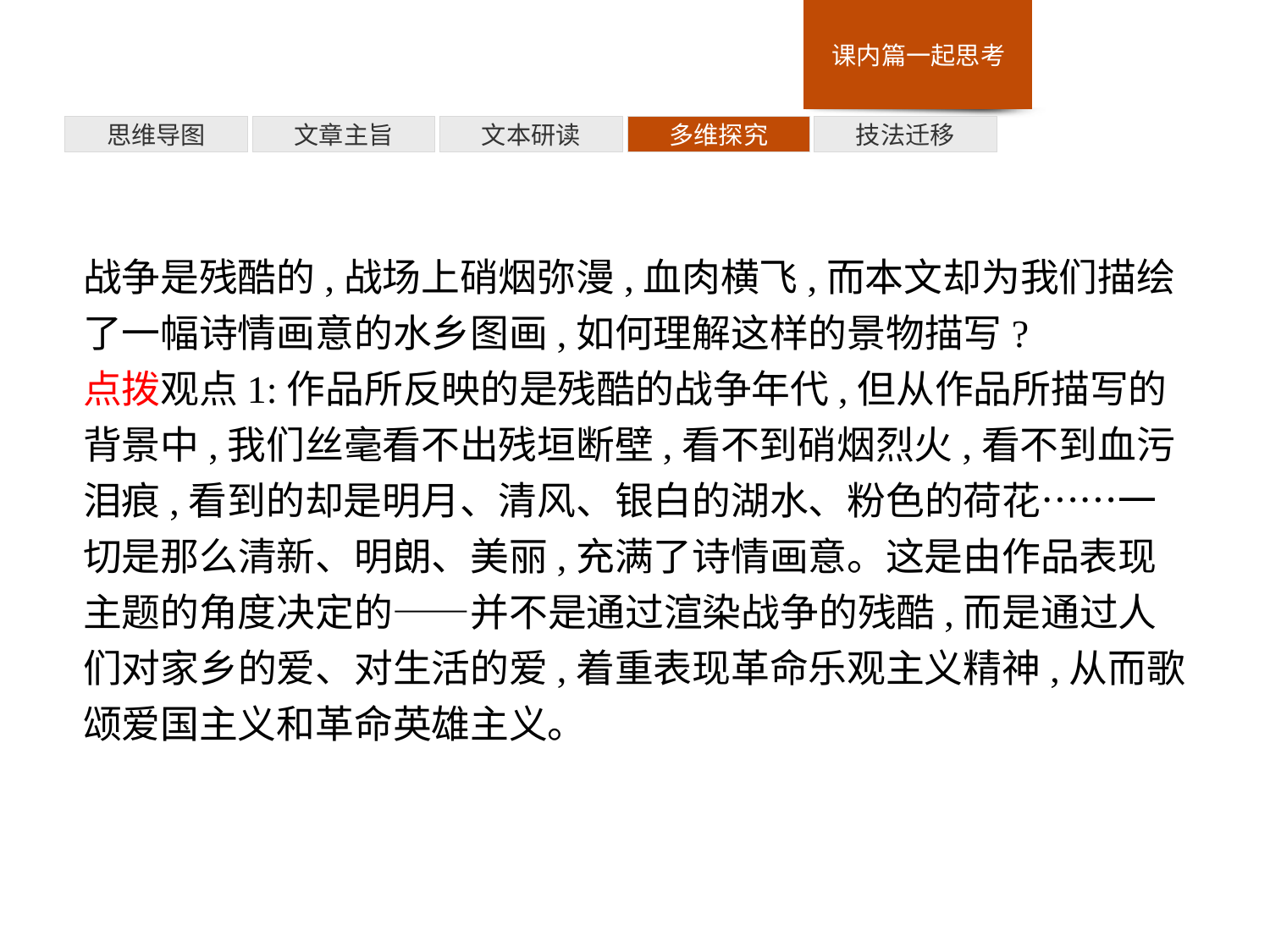

多维探究
思维导图
文章主旨
文本研读
技法迁移
战争是残酷的,战场上硝烟弥漫,血肉横飞,而本文却为我们描绘了一幅诗情画意的水乡图画,如何理解这样的景物描写?
点拨观点1:作品所反映的是残酷的战争年代,但从作品所描写的背景中,我们丝毫看不出残垣断壁,看不到硝烟烈火,看不到血污泪痕,看到的却是明月、清风、银白的湖水、粉色的荷花……一切是那么清新、明朗、美丽,充满了诗情画意。这是由作品表现主题的角度决定的——并不是通过渲染战争的残酷,而是通过人们对家乡的爱、对生活的爱,着重表现革命乐观主义精神,从而歌颂爱国主义和革命英雄主义。